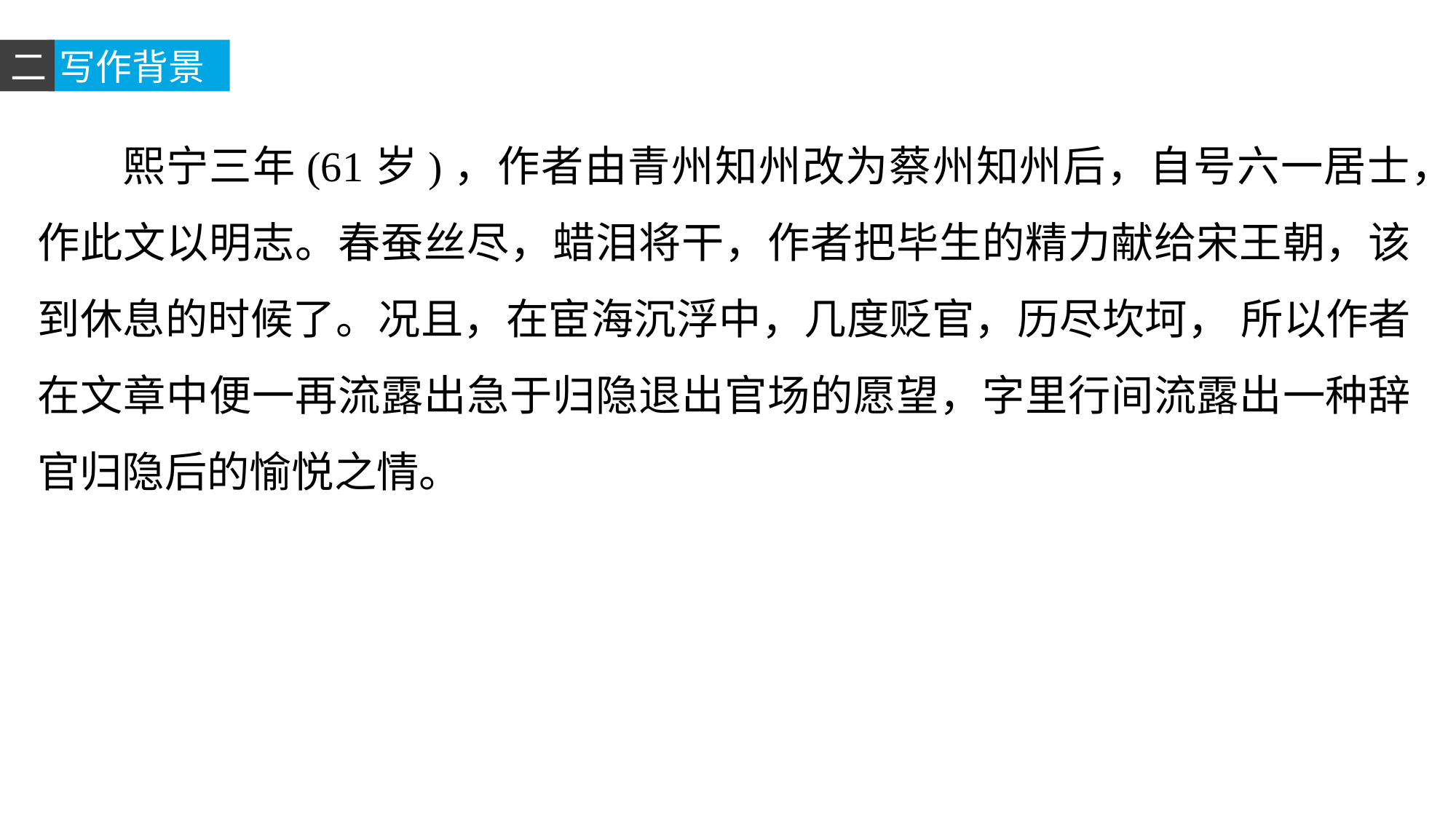

二
写作背景
熙宁三年(61岁)，作者由青州知州改为蔡州知州后，自号六一居士，作此文以明志。春蚕丝尽，蜡泪将干，作者把毕生的精力献给宋王朝，该到休息的时候了。况且，在宦海沉浮中，几度贬官，历尽坎坷， 所以作者在文章中便一再流露出急于归隐退出官场的愿望，字里行间流露出一种辞官归隐后的愉悦之情。